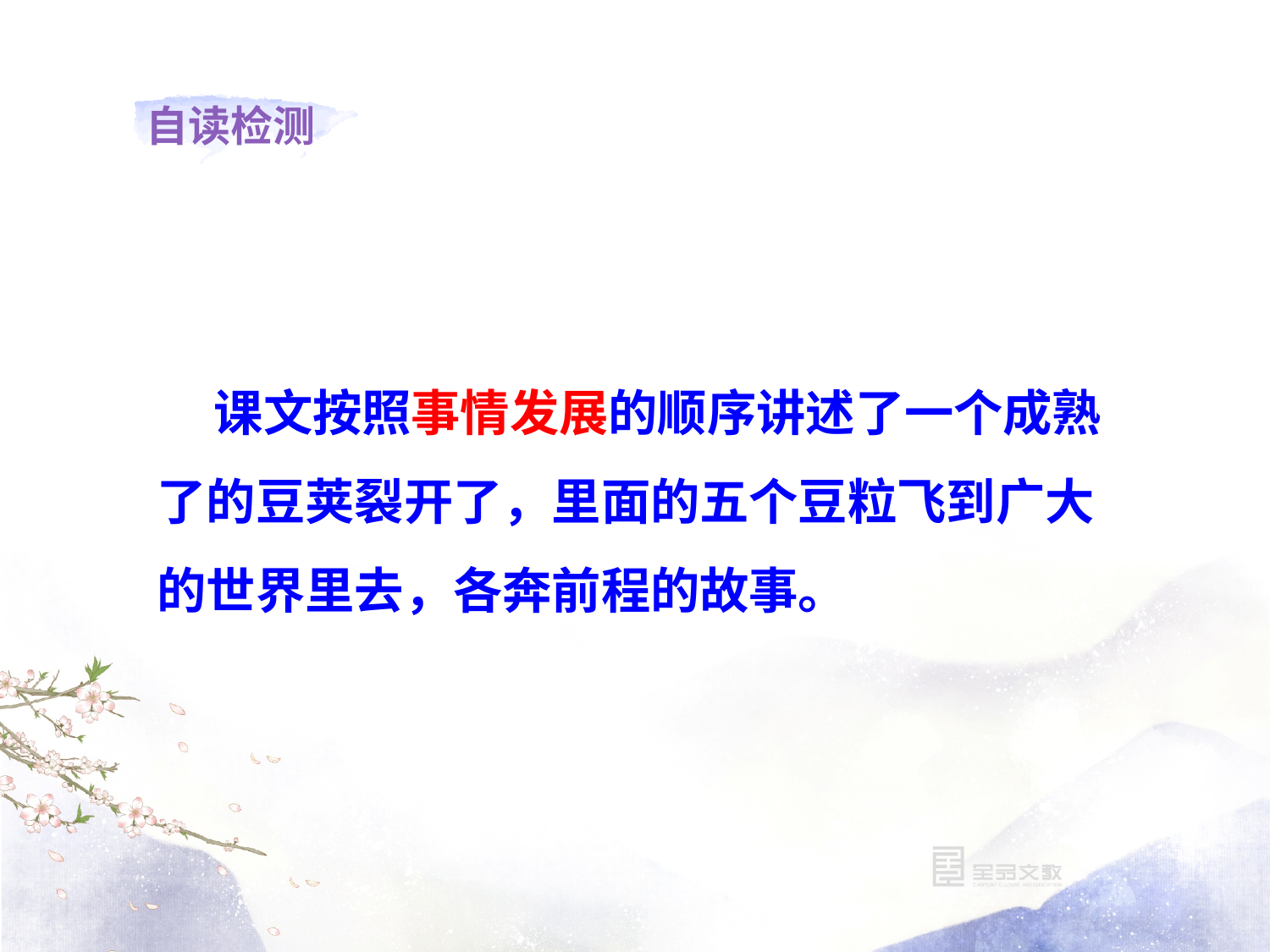

课文按照事情发展的顺序讲述了一个成熟了的豆荚裂开了，里面的五个豆粒飞到广大的世界里去，各奔前程的故事。